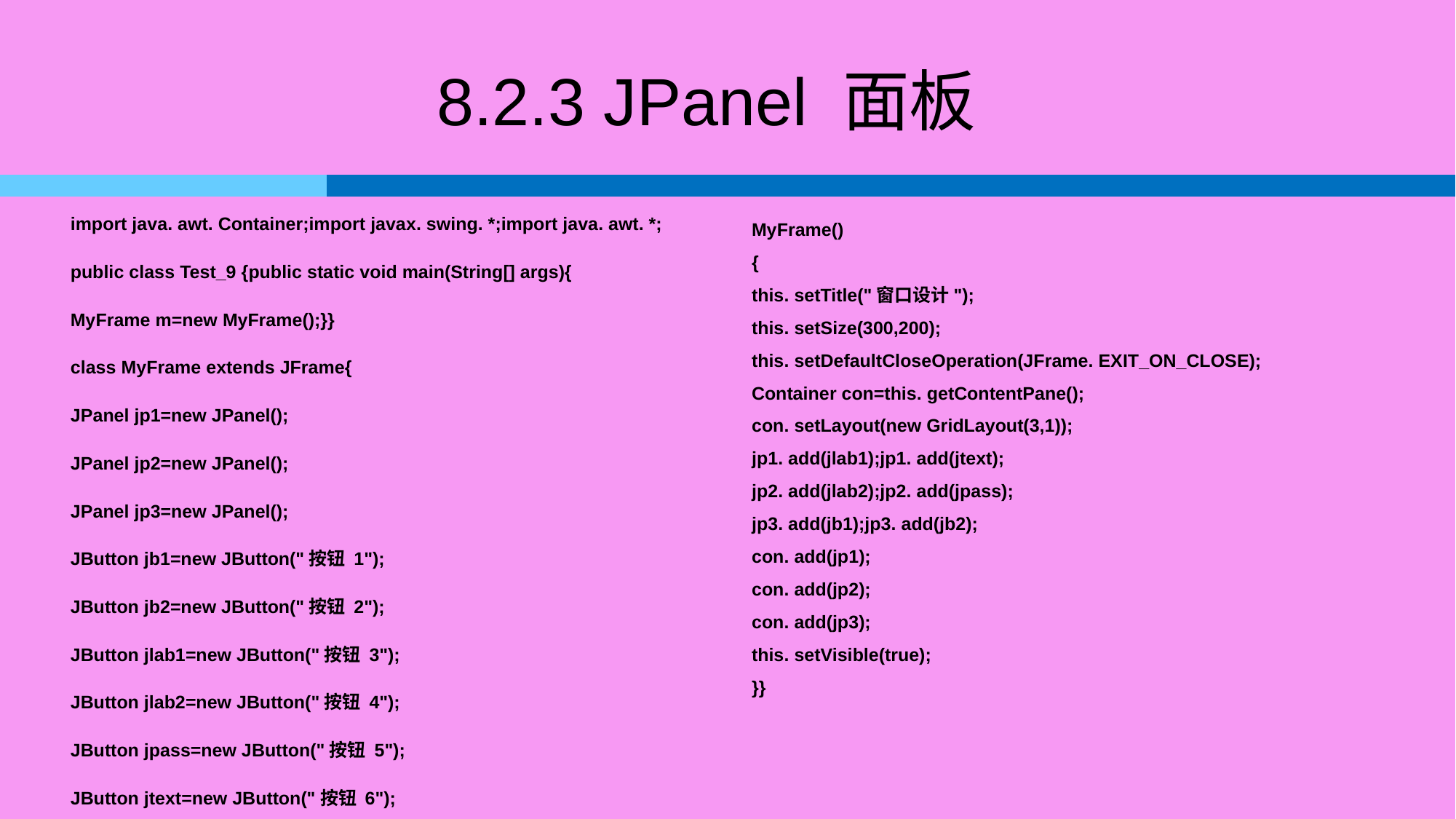

# 8.2.3 JPanel 面板
import java. awt. Container;import javax. swing. *;import java. awt. *;
public class Test_9 {public static void main(String[] args){
MyFrame m=new MyFrame();}}
class MyFrame extends JFrame{
JPanel jp1=new JPanel();
JPanel jp2=new JPanel();
JPanel jp3=new JPanel();
JButton jb1=new JButton("按钮 1");
JButton jb2=new JButton("按钮 2");
JButton jlab1=new JButton("按钮 3");
JButton jlab2=new JButton("按钮 4");
JButton jpass=new JButton("按钮 5");
JButton jtext=new JButton("按钮 6");
MyFrame()
{
this. setTitle("窗口设计");
this. setSize(300,200);
this. setDefaultCloseOperation(JFrame. EXIT_ON_CLOSE);
Container con=this. getContentPane();
con. setLayout(new GridLayout(3,1));
jp1. add(jlab1);jp1. add(jtext);
jp2. add(jlab2);jp2. add(jpass);
jp3. add(jb1);jp3. add(jb2);
con. add(jp1);
con. add(jp2);
con. add(jp3);
this. setVisible(true);
}}